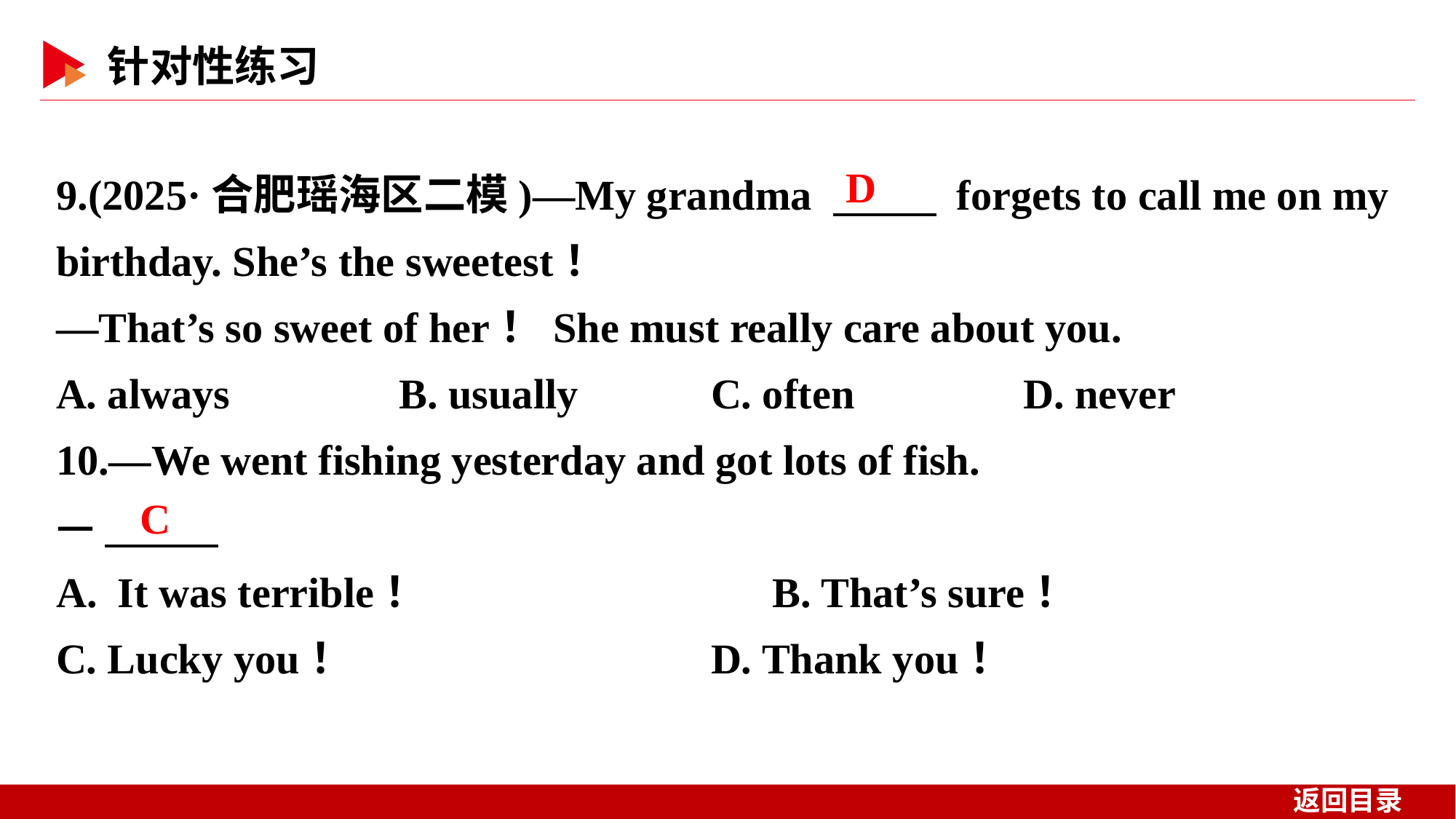

9.(2025·合肥瑶海区二模)—My grandma 　  　 forgets to call me on my birthday. She’s the sweetest！
—That’s so sweet of her！She must really care about you.
A. always                B. usually		C. often                D. never
10.—We went fishing yesterday and got lots of fish.
—
It was terrible！                		B. That’s sure！
C. Lucky you！                		D. Thank you！
D
C